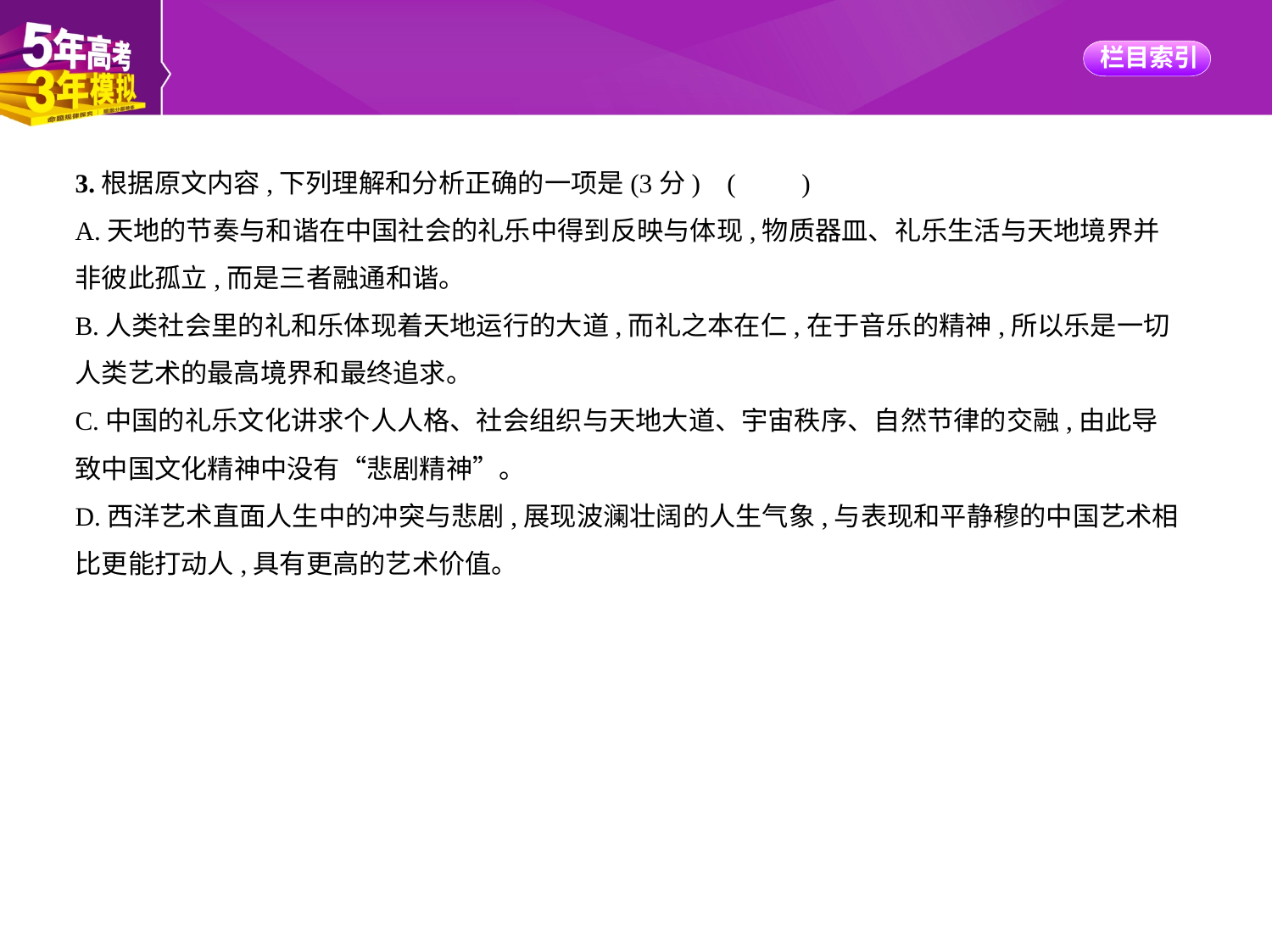

3.根据原文内容,下列理解和分析正确的一项是(3分) (　　)
A.天地的节奏与和谐在中国社会的礼乐中得到反映与体现,物质器皿、礼乐生活与天地境界并
非彼此孤立,而是三者融通和谐。
B.人类社会里的礼和乐体现着天地运行的大道,而礼之本在仁,在于音乐的精神,所以乐是一切
人类艺术的最高境界和最终追求。
C.中国的礼乐文化讲求个人人格、社会组织与天地大道、宇宙秩序、自然节律的交融,由此导
致中国文化精神中没有“悲剧精神”。
D.西洋艺术直面人生中的冲突与悲剧,展现波澜壮阔的人生气象,与表现和平静穆的中国艺术相
比更能打动人,具有更高的艺术价值。